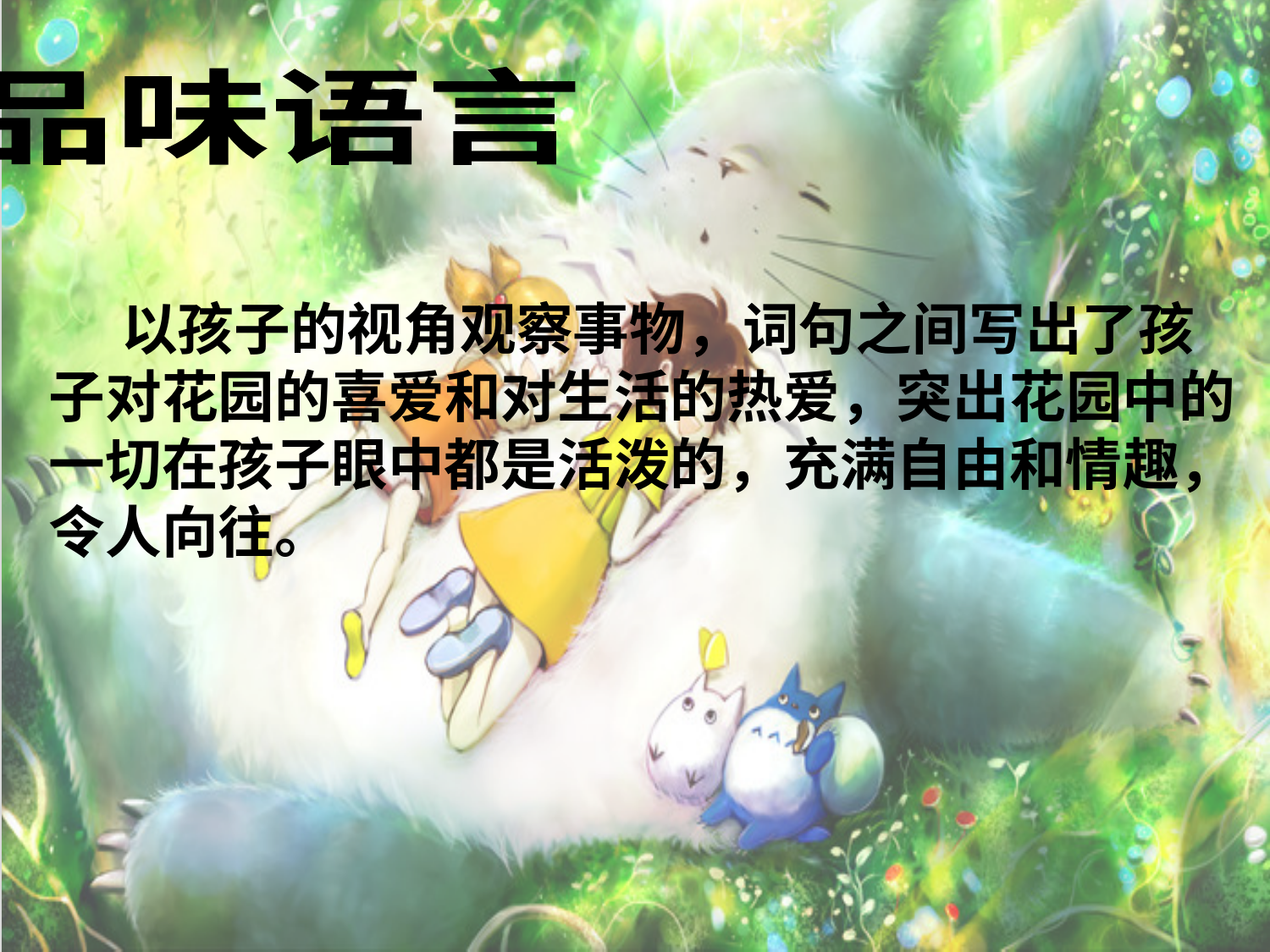

品味语言
         以孩子的视角观察事物，词句之间写出了孩子对花园的喜爱和对生活的热爱，突出花园中的一切在孩子眼中都是活泼的，充满自由和情趣，令人向往。